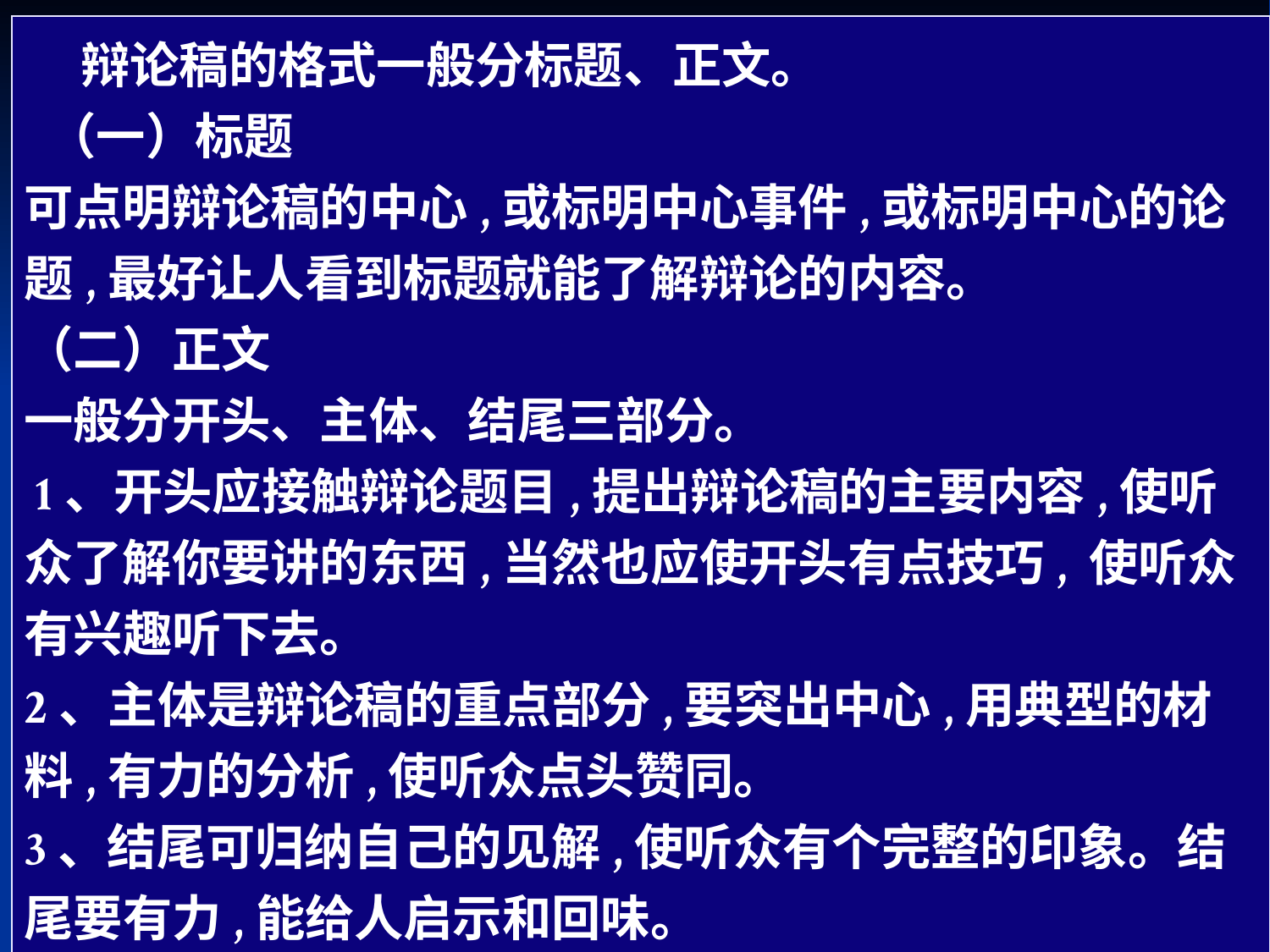

辩论稿的格式一般分标题、正文。
 （一）标题
可点明辩论稿的中心,或标明中心事件,或标明中心的论题,最好让人看到标题就能了解辩论的内容。
（二）正文
一般分开头、主体、结尾三部分。
 1、开头应接触辩论题目,提出辩论稿的主要内容,使听众了解你要讲的东西,当然也应使开头有点技巧, 使听众有兴趣听下去。
2、主体是辩论稿的重点部分,要突出中心,用典型的材料,有力的分析,使听众点头赞同。
3、结尾可归纳自己的见解,使听众有个完整的印象。结尾要有力,能给人启示和回味。